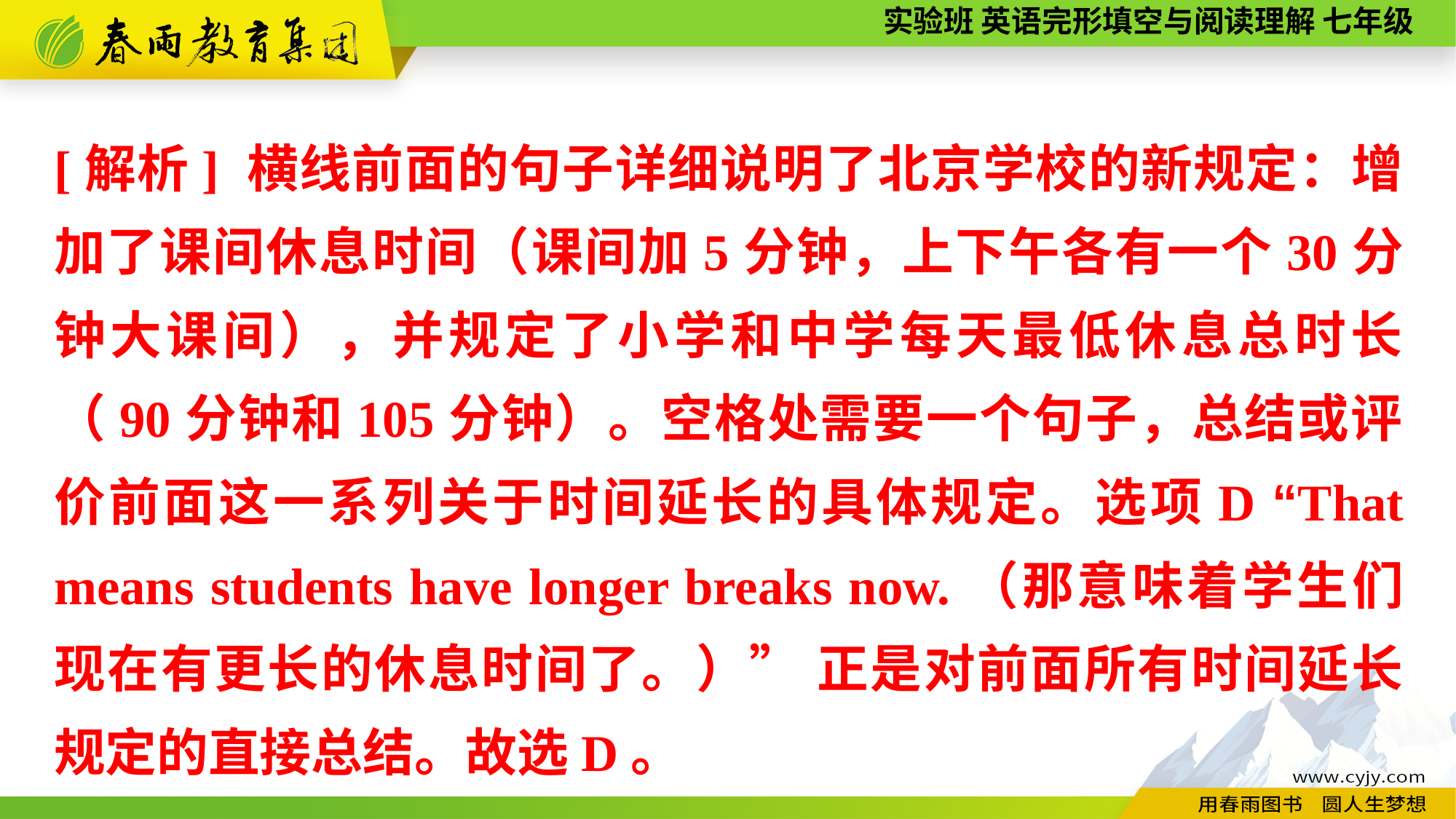

[解析] 横线前面的句子详细说明了北京学校的新规定：增加了课间休息时间（课间加5分钟，上下午各有一个30分钟大课间），并规定了小学和中学每天最低休息总时长（90分钟和105分钟）。空格处需要一个句子，总结或评价前面这一系列关于时间延长的具体规定。选项D “That means students have longer breaks now.（那意味着学生们现在有更长的休息时间了。）” 正是对前面所有时间延长规定的直接总结。故选D。